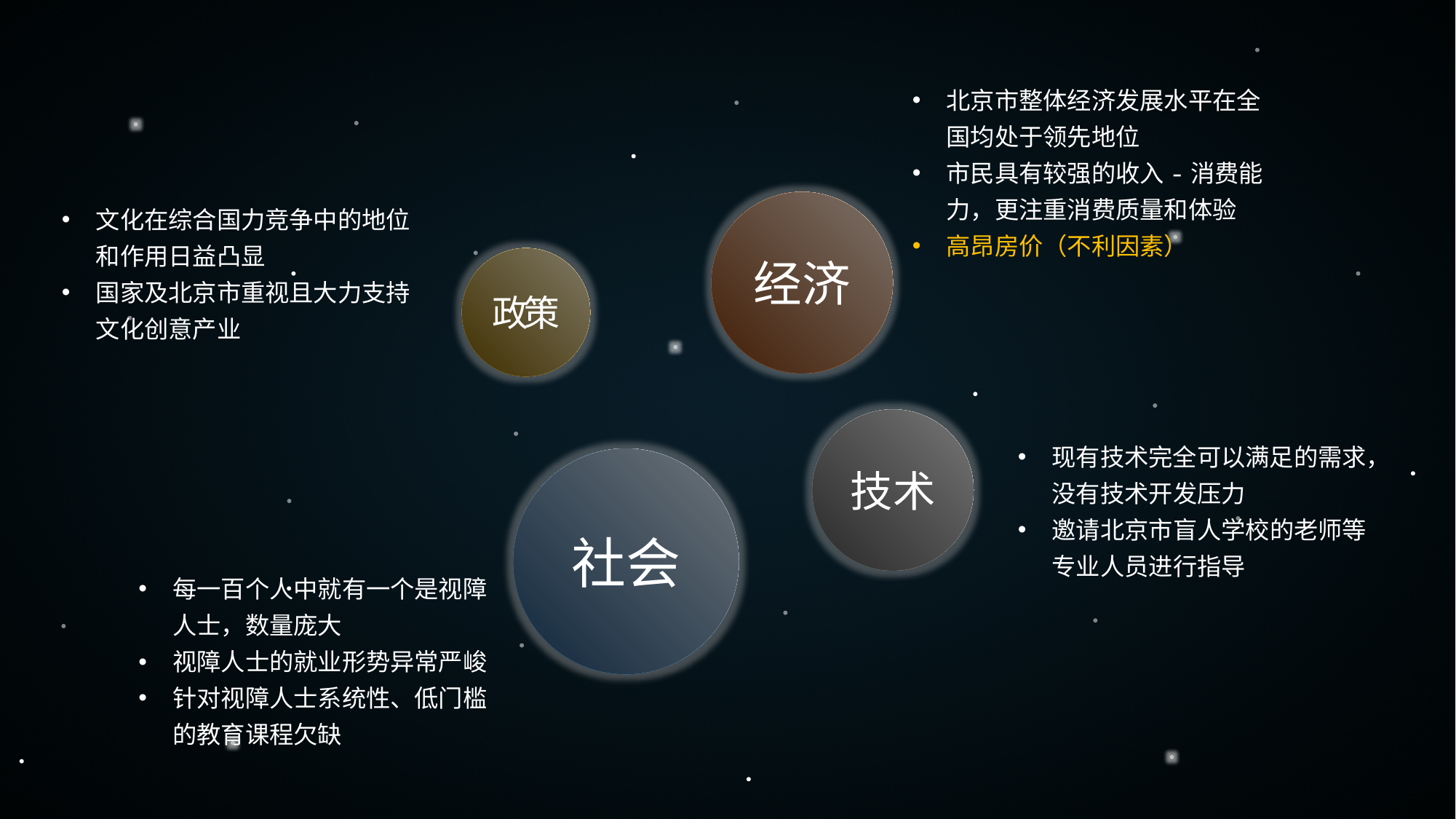

北京市整体经济发展水平在全国均处于领先地位
市民具有较强的收入-消费能力，更注重消费质量和体验
高昂房价（不利因素）
文化在综合国力竞争中的地位和作用日益凸显
国家及北京市重视且大力支持文化创意产业

经济
E

政策

P

技术
现有技术完全可以满足的需求，没有技术开发压力
邀请北京市盲人学校的老师等专业人员进行指导
T

社会
S
每一百个人中就有一个是视障人士，数量庞大
视障人士的就业形势异常严峻
针对视障人士系统性、低门槛的教育课程欠缺